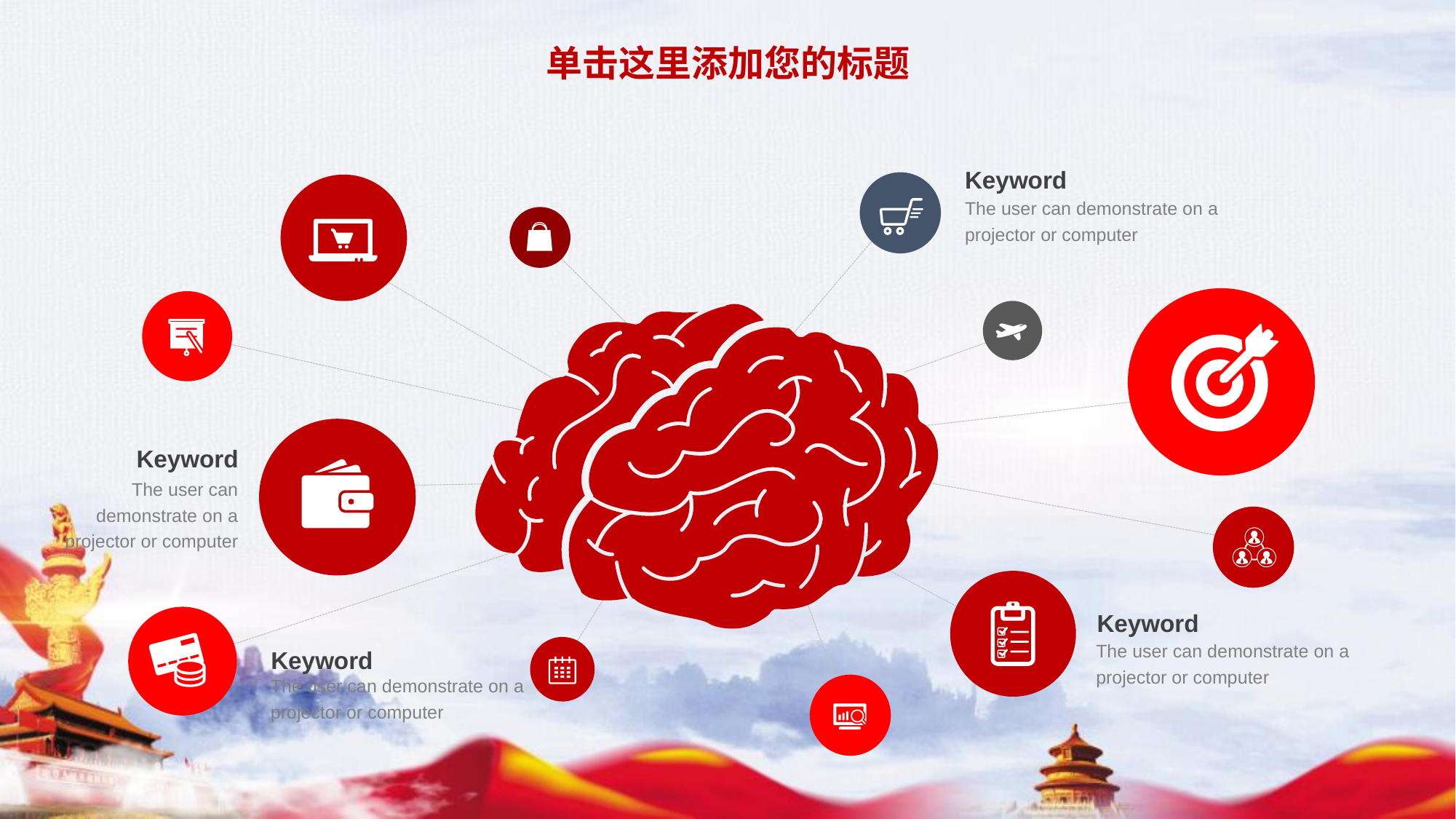

单击这里添加您的标题
Keyword

The user can demonstrate on a projector or computer

Keyword
The user can demonstrate on a projector or computer

Keyword
The user can demonstrate on a projector or computer

Keyword
The user can demonstrate on a projector or computer